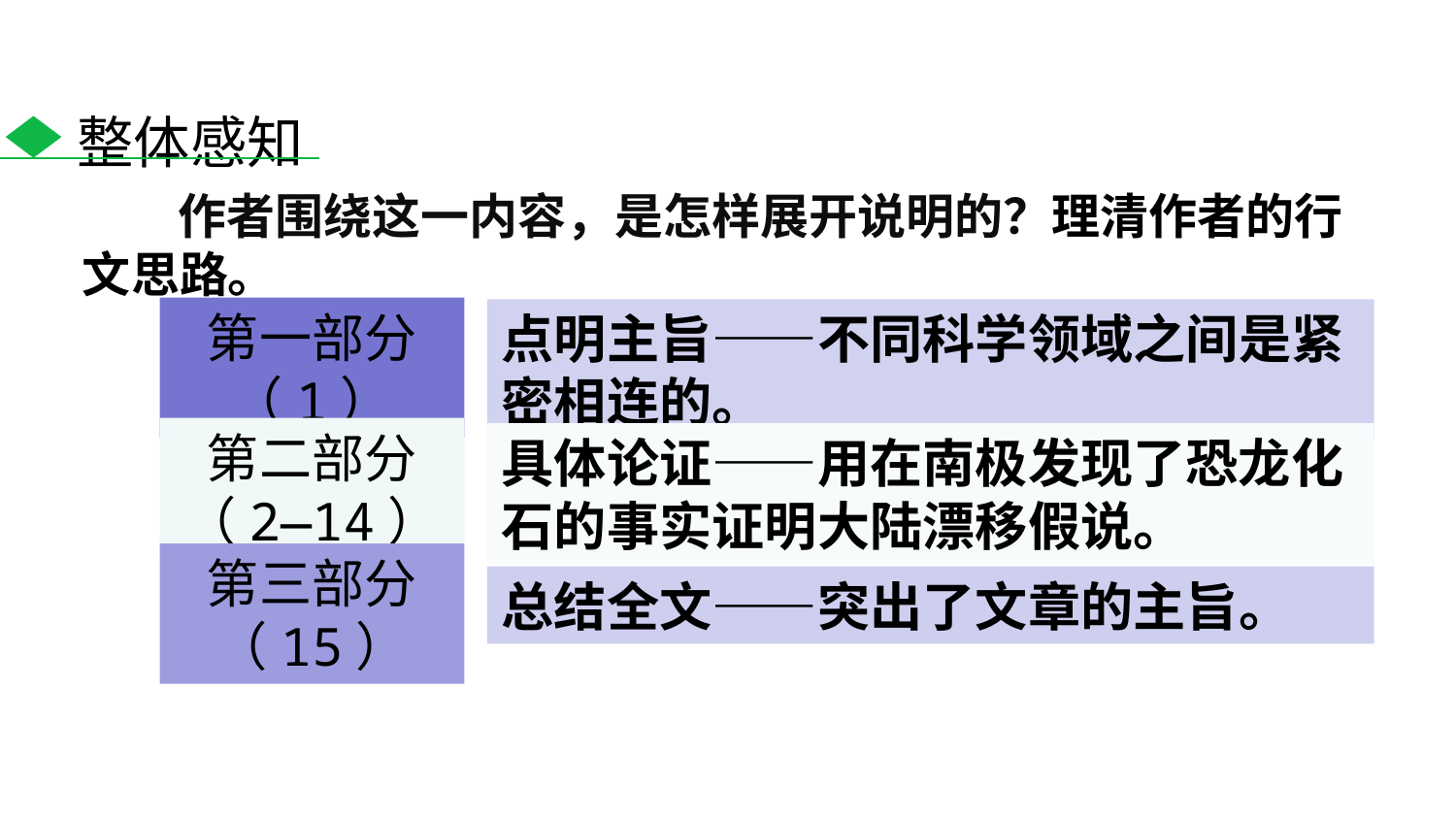

整体感知

 作者围绕这一内容，是怎样展开说明的？理清作者的行文思路。
第一部分
（1）
点明主旨——不同科学领域之间是紧密相连的。
第二部分
（2—14）
具体论证——用在南极发现了恐龙化石的事实证明大陆漂移假说。
第三部分
（15）
总结全文——突出了文章的主旨。